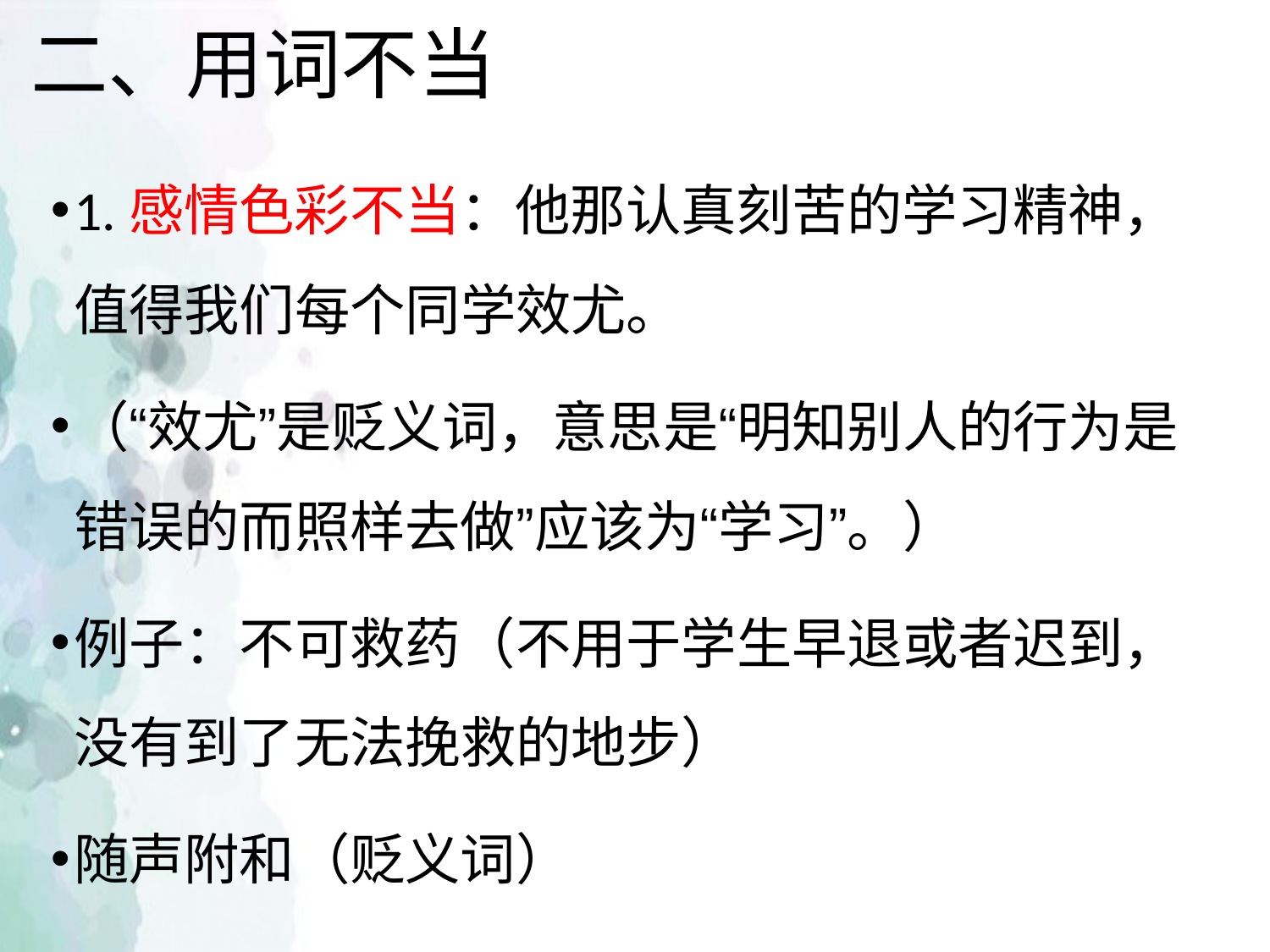

# 二、用词不当
1.感情色彩不当：他那认真刻苦的学习精神，值得我们每个同学效尤。
（“效尤”是贬义词，意思是“明知别人的行为是错误的而照样去做”应该为“学习”。）
例子：不可救药（不用于学生早退或者迟到，没有到了无法挽救的地步）
随声附和（贬义词）